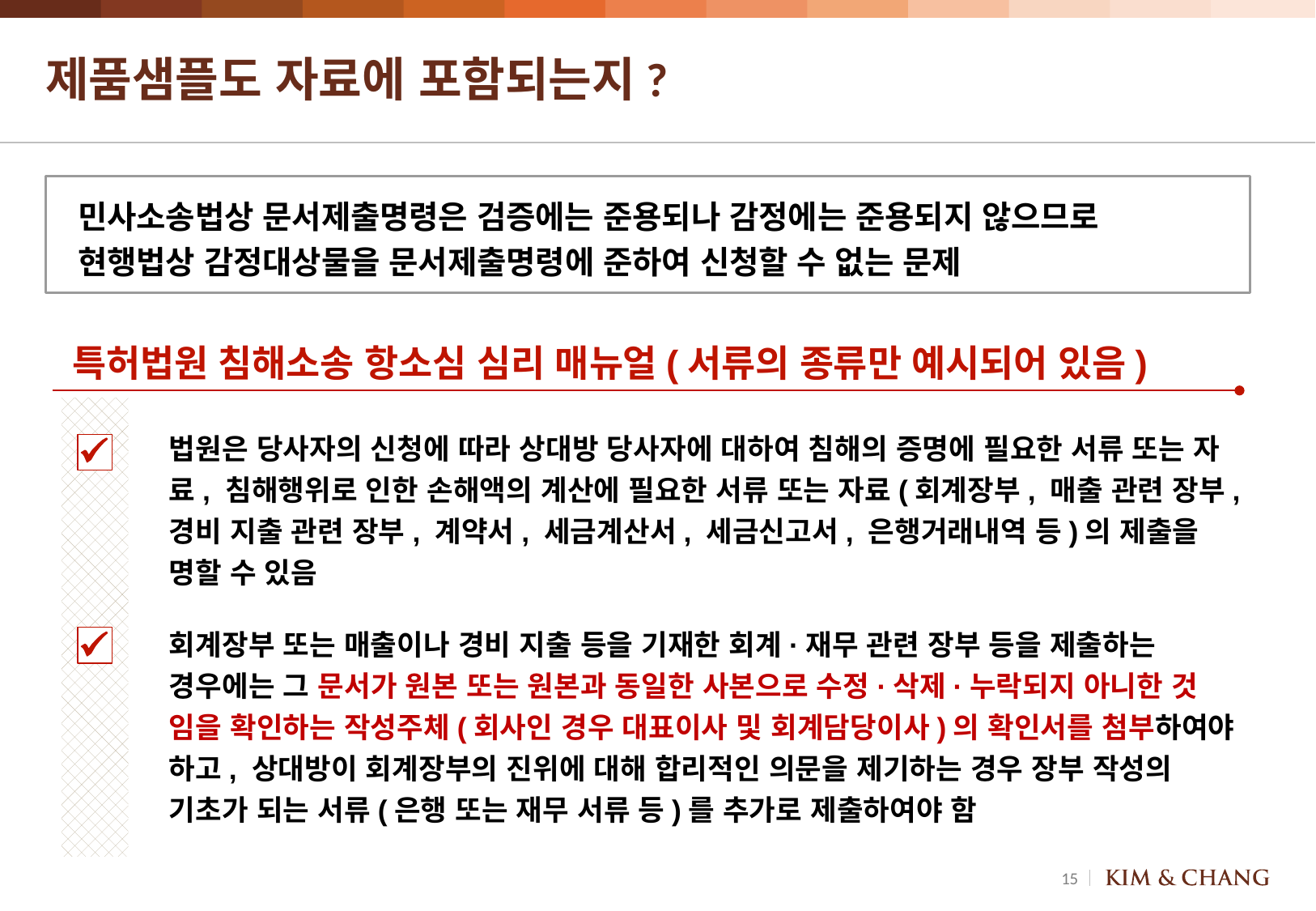

# 제품샘플도 자료에 포함되는지?

민사소송법상 문서제출명령은 검증에는 준용되나 감정에는 준용되지 않으므로 현행법상 감정대상물을 문서제출명령에 준하여 신청할 수 없는 문제
특허법원 침해소송 항소심 심리 매뉴얼(서류의 종류만 예시되어 있음)

법원은 당사자의 신청에 따라 상대방 당사자에 대하여 침해의 증명에 필요한 서류 또는 자료, 침해행위로 인한 손해액의 계산에 필요한 서류 또는 자료(회계장부, 매출 관련 장부, 경비 지출 관련 장부, 계약서, 세금계산서, 세금신고서, 은행거래내역 등)의 제출을 명할 수 있음
회계장부 또는 매출이나 경비 지출 등을 기재한 회계·재무 관련 장부 등을 제출하는 경우에는 그 문서가 원본 또는 원본과 동일한 사본으로 수정·삭제·누락되지 아니한 것 임을 확인하는 작성주체(회사인 경우 대표이사 및 회계담당이사)의 확인서를 첨부하여야 하고, 상대방이 회계장부의 진위에 대해 합리적인 의문을 제기하는 경우 장부 작성의 기초가 되는 서류(은행 또는 재무 서류 등)를 추가로 제출하여야 함